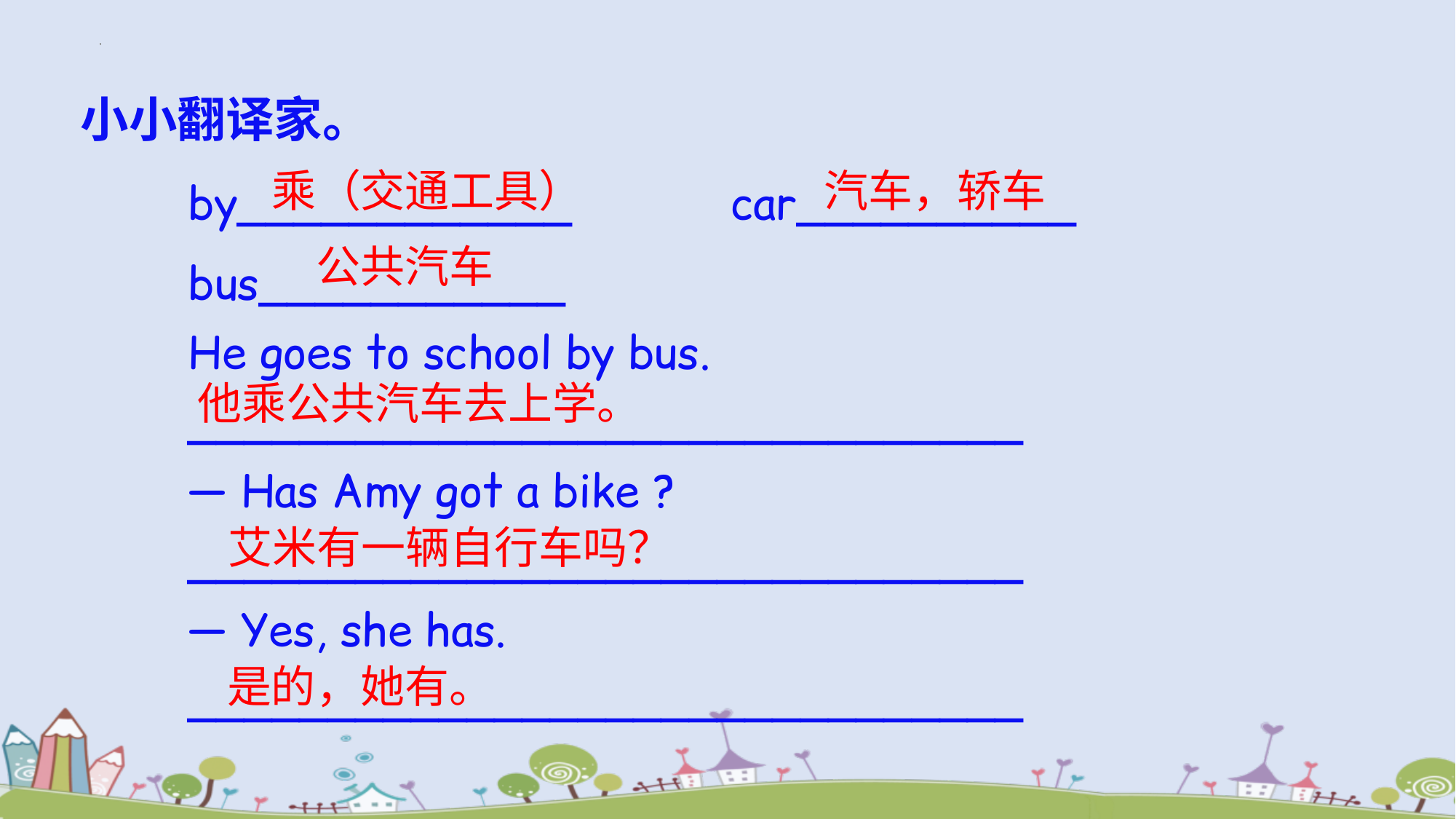

小小翻译家。
by____________            car__________
bus___________
He goes to school by bus.
______________________________
— Has Amy got a bike ? ______________________________
— Yes, she has. ______________________________
乘（交通工具）
汽车，轿车
公共汽车
他乘公共汽车去上学。
艾米有一辆自行车吗？
是的，她有。